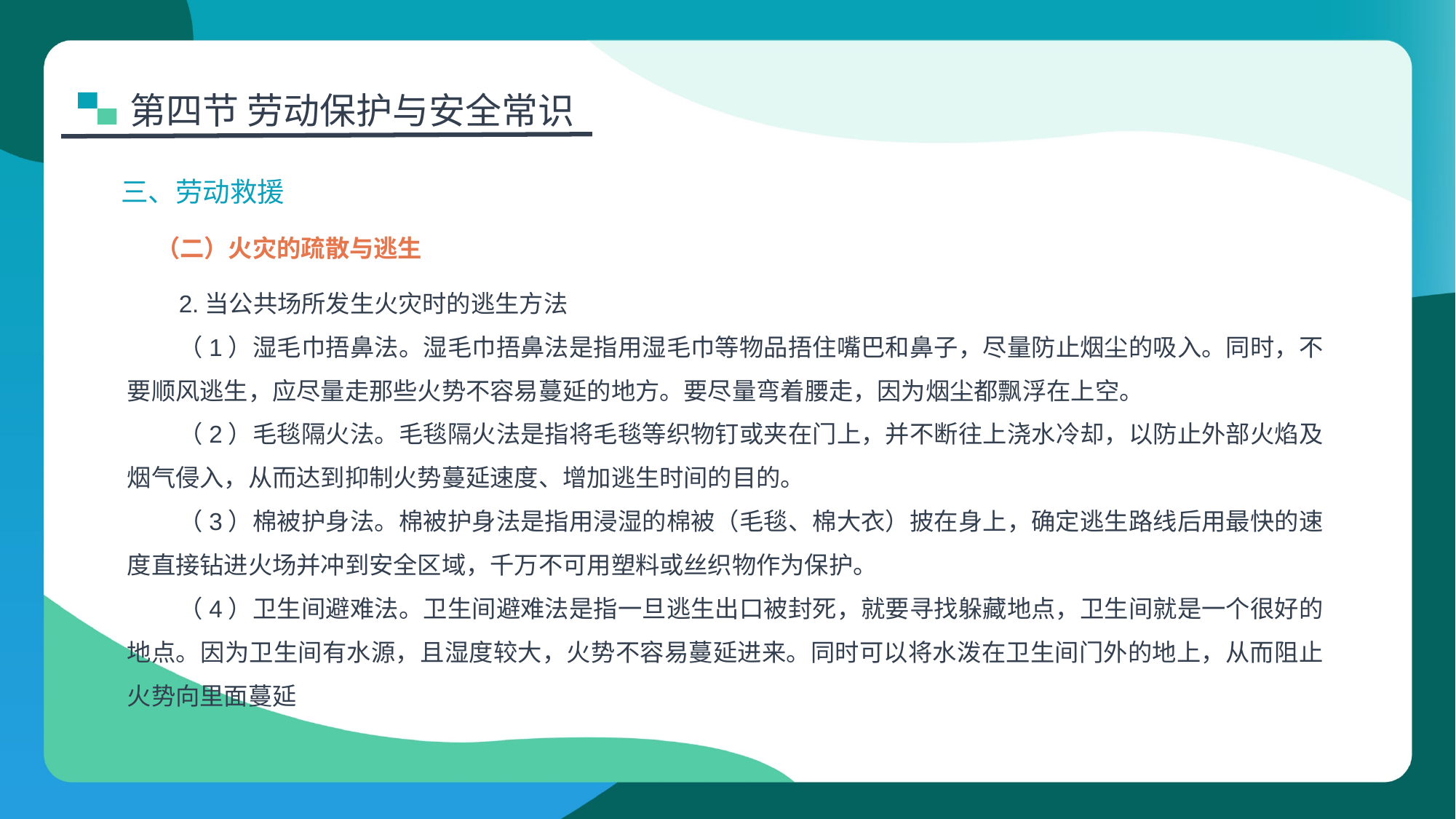

第四节 劳动保护与安全常识

三、劳动救援
（二）火灾的疏散与逃生
2.当公共场所发生火灾时的逃生方法
（1）湿毛巾捂鼻法。湿毛巾捂鼻法是指用湿毛巾等物品捂住嘴巴和鼻子，尽量防止烟尘的吸入。同时，不要顺风逃生，应尽量走那些火势不容易蔓延的地方。要尽量弯着腰走，因为烟尘都飘浮在上空。
（2）毛毯隔火法。毛毯隔火法是指将毛毯等织物钉或夹在门上，并不断往上浇水冷却，以防止外部火焰及烟气侵入，从而达到抑制火势蔓延速度、增加逃生时间的目的。
（3）棉被护身法。棉被护身法是指用浸湿的棉被（毛毯、棉大衣）披在身上，确定逃生路线后用最快的速度直接钻进火场并冲到安全区域，千万不可用塑料或丝织物作为保护。
（4）卫生间避难法。卫生间避难法是指一旦逃生出口被封死，就要寻找躲藏地点，卫生间就是一个很好的地点。因为卫生间有水源，且湿度较大，火势不容易蔓延进来。同时可以将水泼在卫生间门外的地上，从而阻止火势向里面蔓延